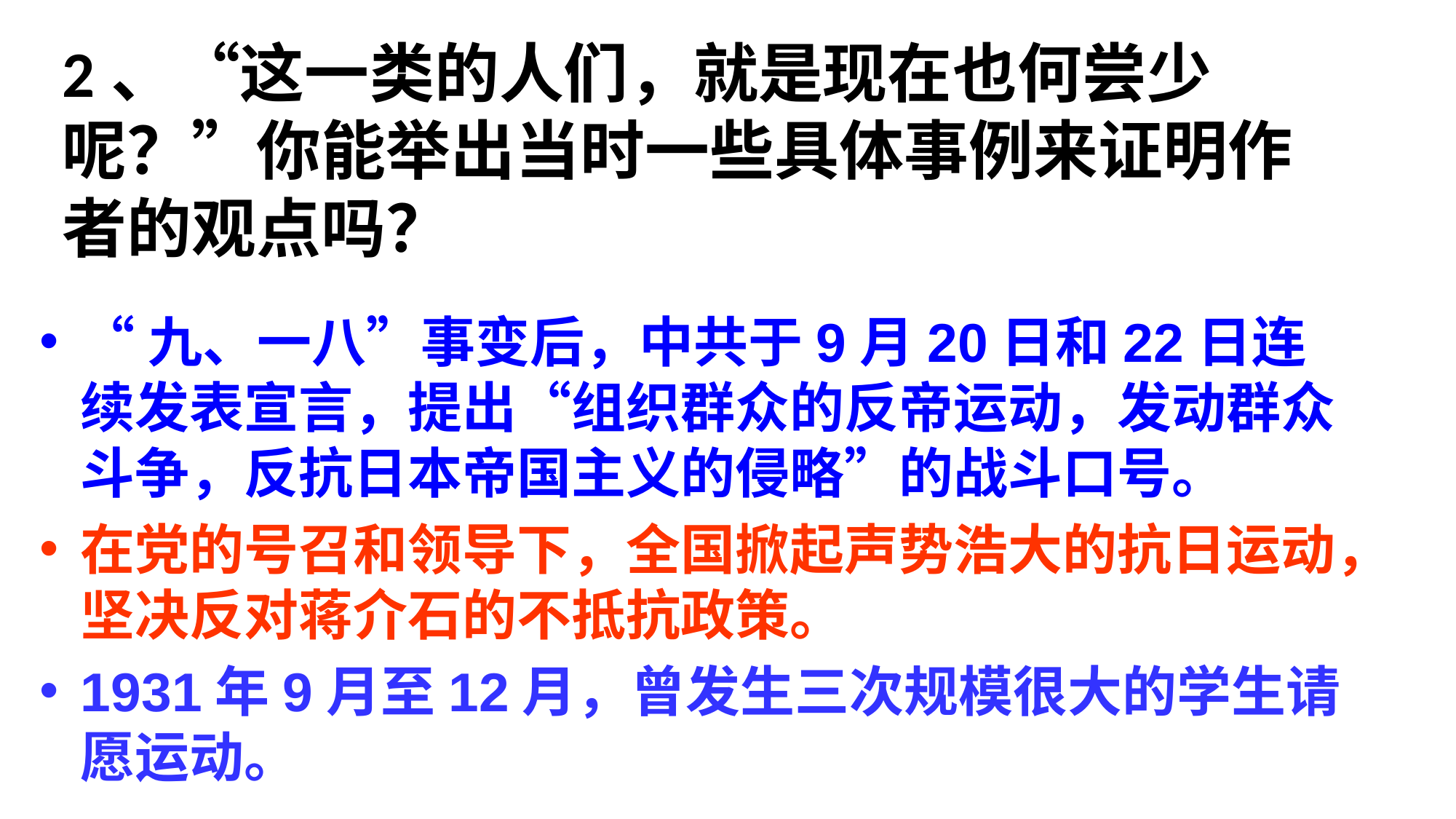

# 2、“这一类的人们，就是现在也何尝少呢？”你能举出当时一些具体事例来证明作者的观点吗？
“九、一八”事变后，中共于9月20日和22日连续发表宣言，提出“组织群众的反帝运动，发动群众斗争，反抗日本帝国主义的侵略”的战斗口号。
在党的号召和领导下，全国掀起声势浩大的抗日运动，坚决反对蒋介石的不抵抗政策。
1931年9月至12月，曾发生三次规模很大的学生请愿运动。